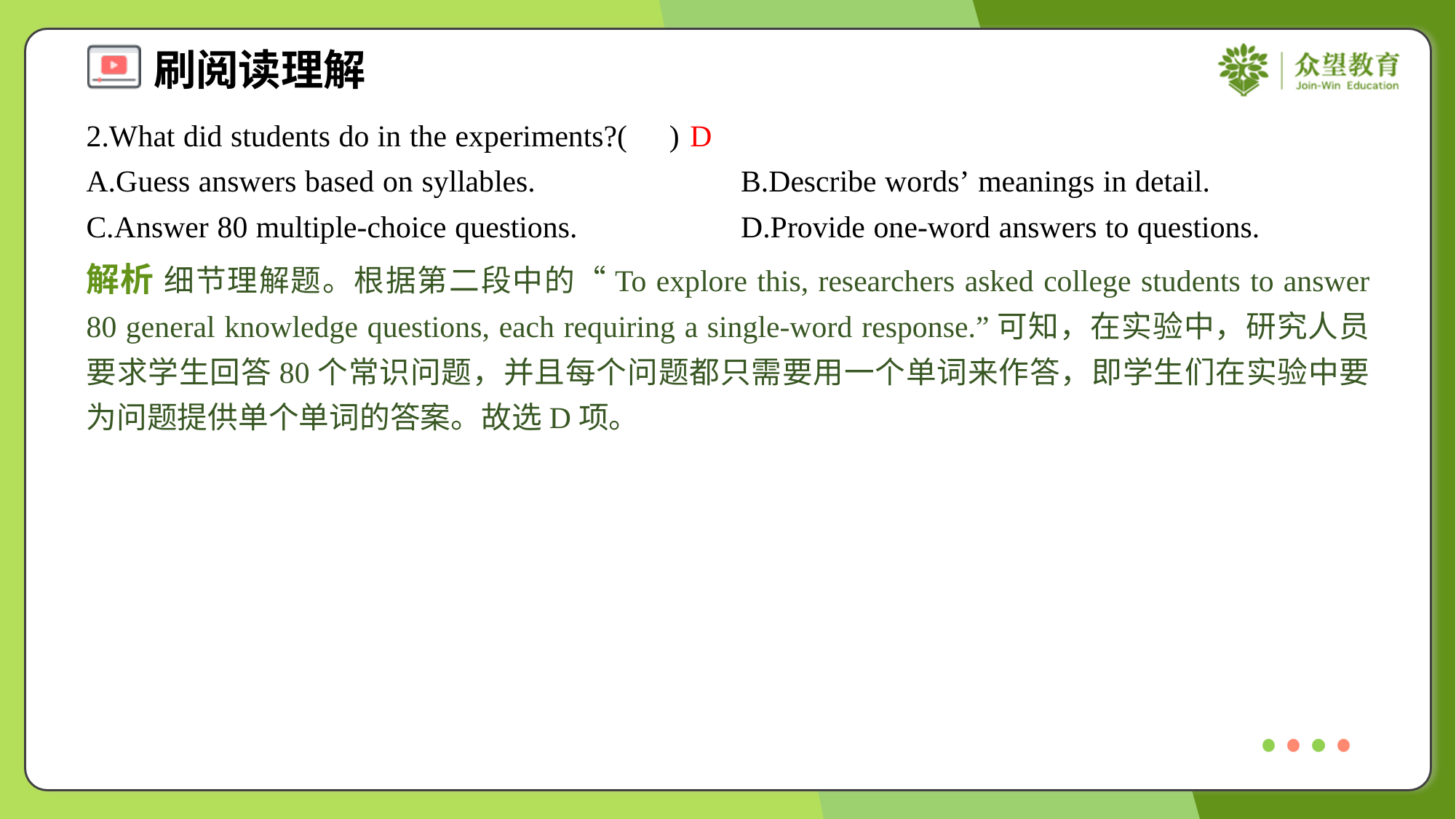

2.What did students do in the experiments?(     )
D
A.Guess answers based on syllables.	B.Describe words’ meanings in detail.
C.Answer 80 multiple-choice questions.	D.Provide one-word answers to questions.
解析 细节理解题。根据第二段中的“To explore this, researchers asked college students to answer 80 general knowledge questions, each requiring a single-word response.”可知，在实验中，研究人员要求学生回答80个常识问题，并且每个问题都只需要用一个单词来作答，即学生们在实验中要为问题提供单个单词的答案。故选D项。